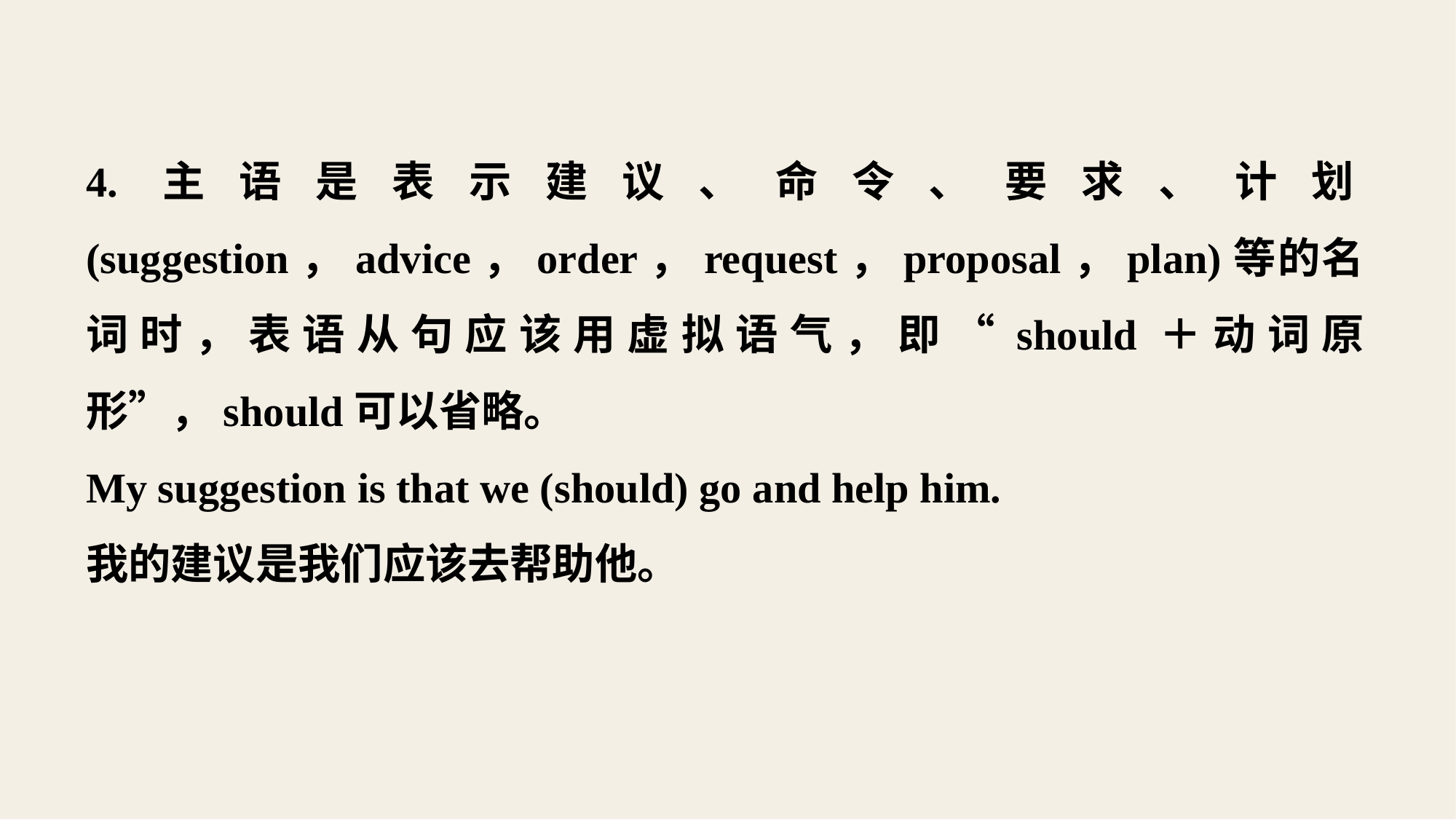

4.主语是表示建议、命令、要求、计划(suggestion，advice，order，request，proposal，plan)等的名词时，表语从句应该用虚拟语气，即“should＋动词原形”，should可以省略。
My suggestion is that we (should) go and help him.
我的建议是我们应该去帮助他。